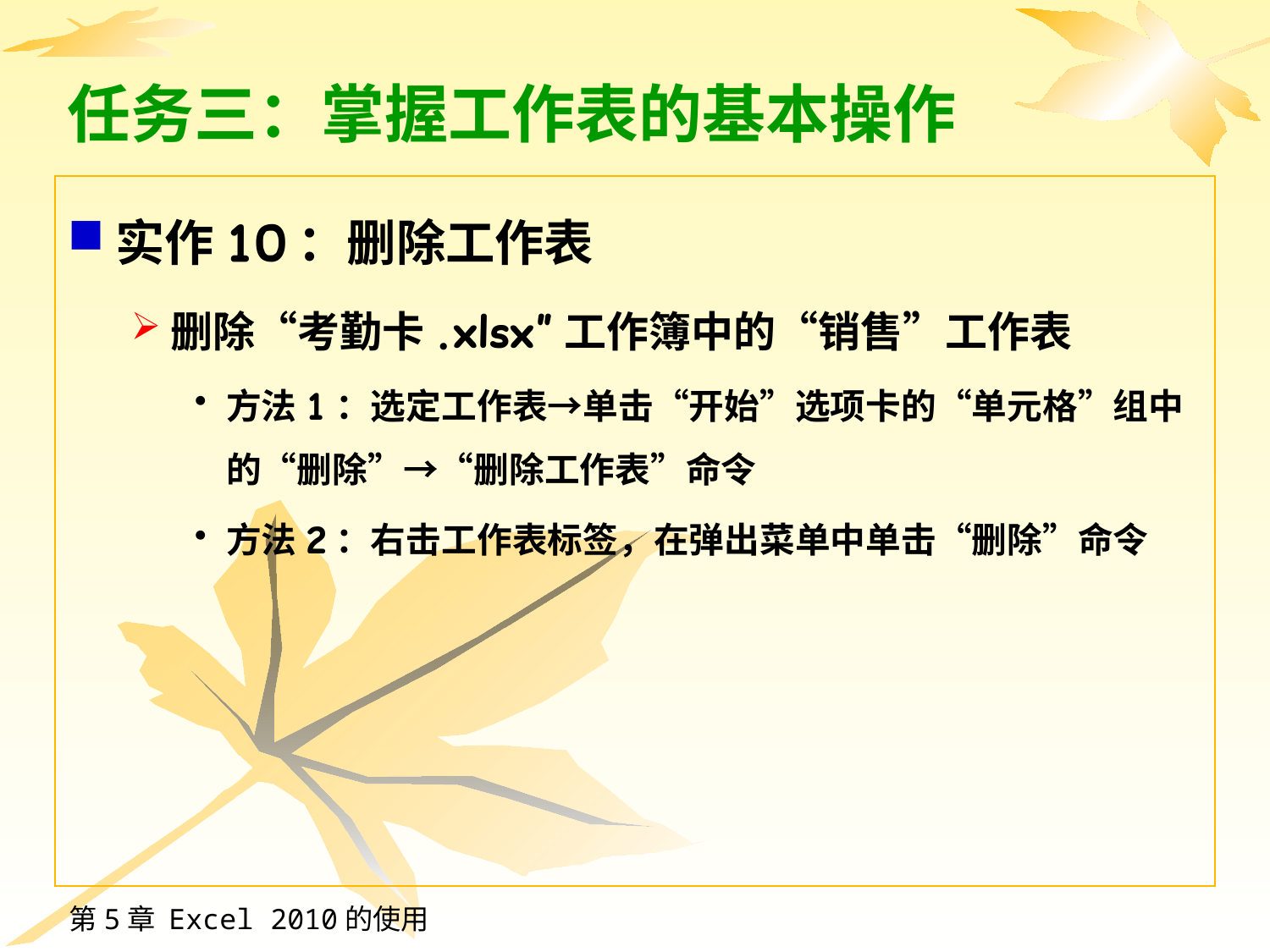

# 任务三：掌握工作表的基本操作
实作10：删除工作表
删除“考勤卡.xlsx”工作簿中的“销售”工作表
方法1：选定工作表→单击“开始”选项卡的“单元格”组中的“删除”→“删除工作表”命令
方法2：右击工作表标签，在弹出菜单中单击“删除”命令